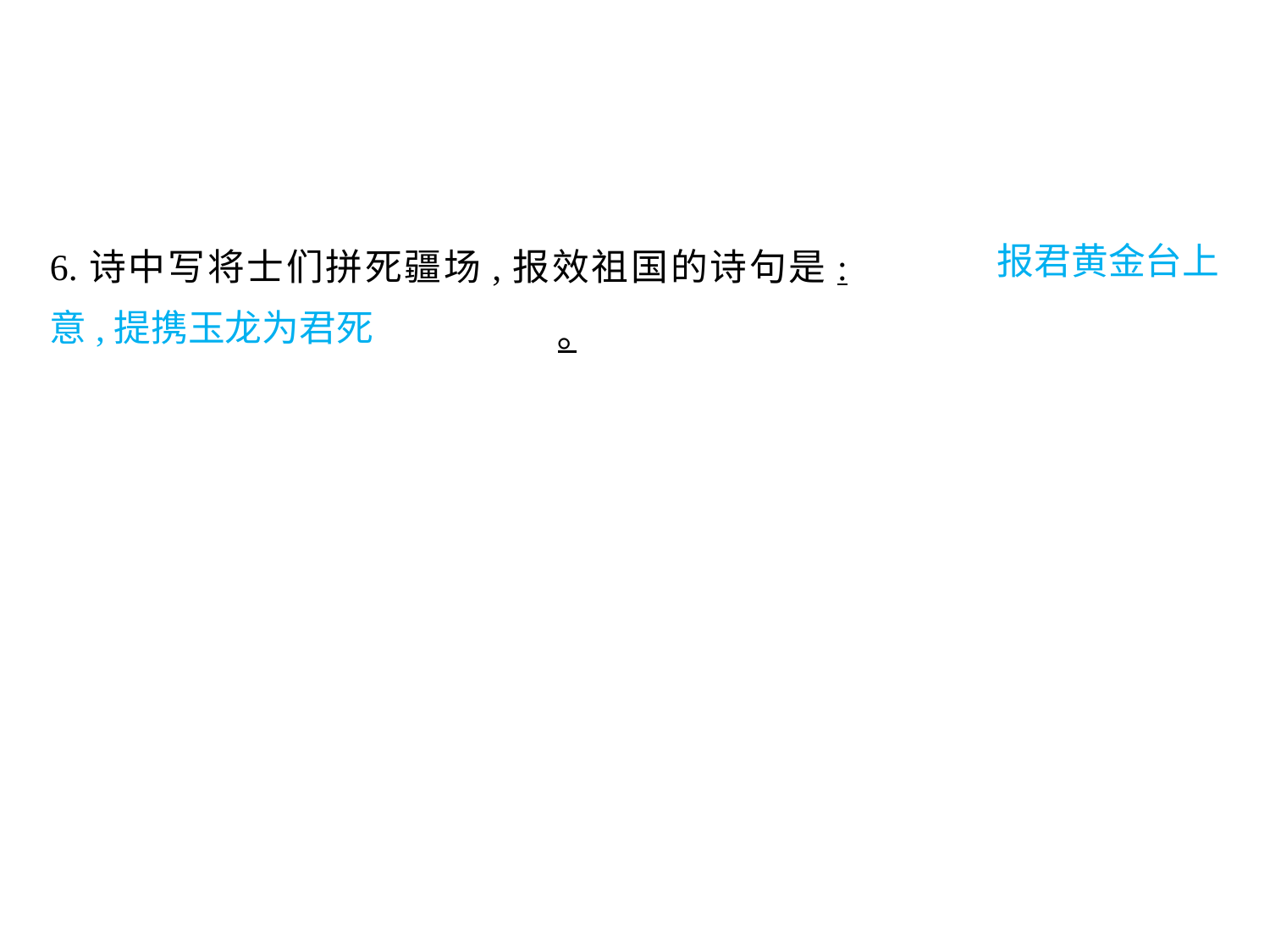

报君黄金台上意,提携玉龙为君死
6.诗中写将士们拼死疆场,报效祖国的诗句是:								｡